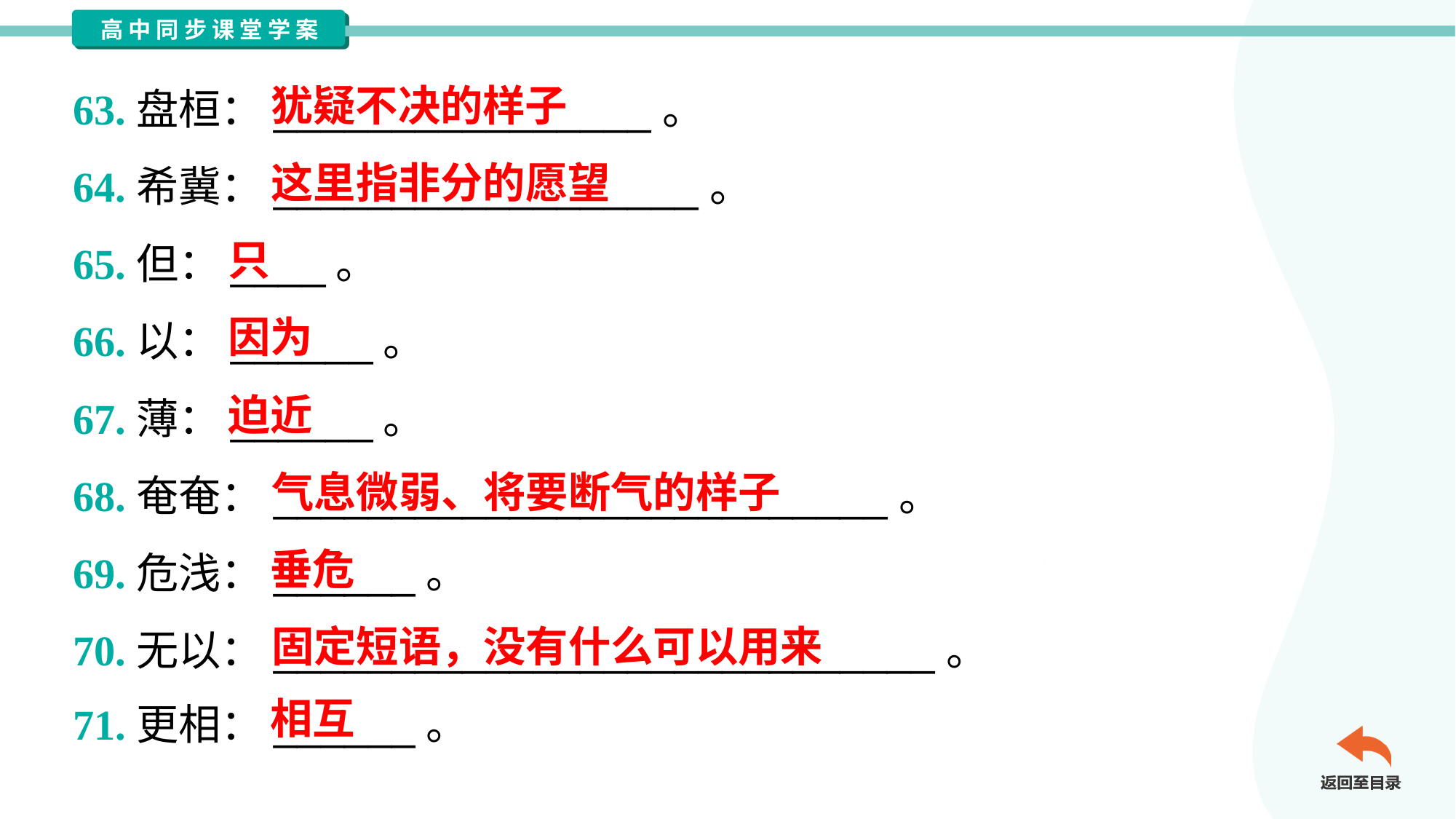

犹疑不决的样子
63.盘桓：________________。
64.希冀：__________________。
65.但：____。
66.以：______。
67.薄：______。
68.奄奄：__________________________。
69.危浅：______。
70.无以：____________________________。
71.更相：______。
这里指非分的愿望
只
因为
迫近
气息微弱、将要断气的样子
垂危
固定短语，没有什么可以用来
相互